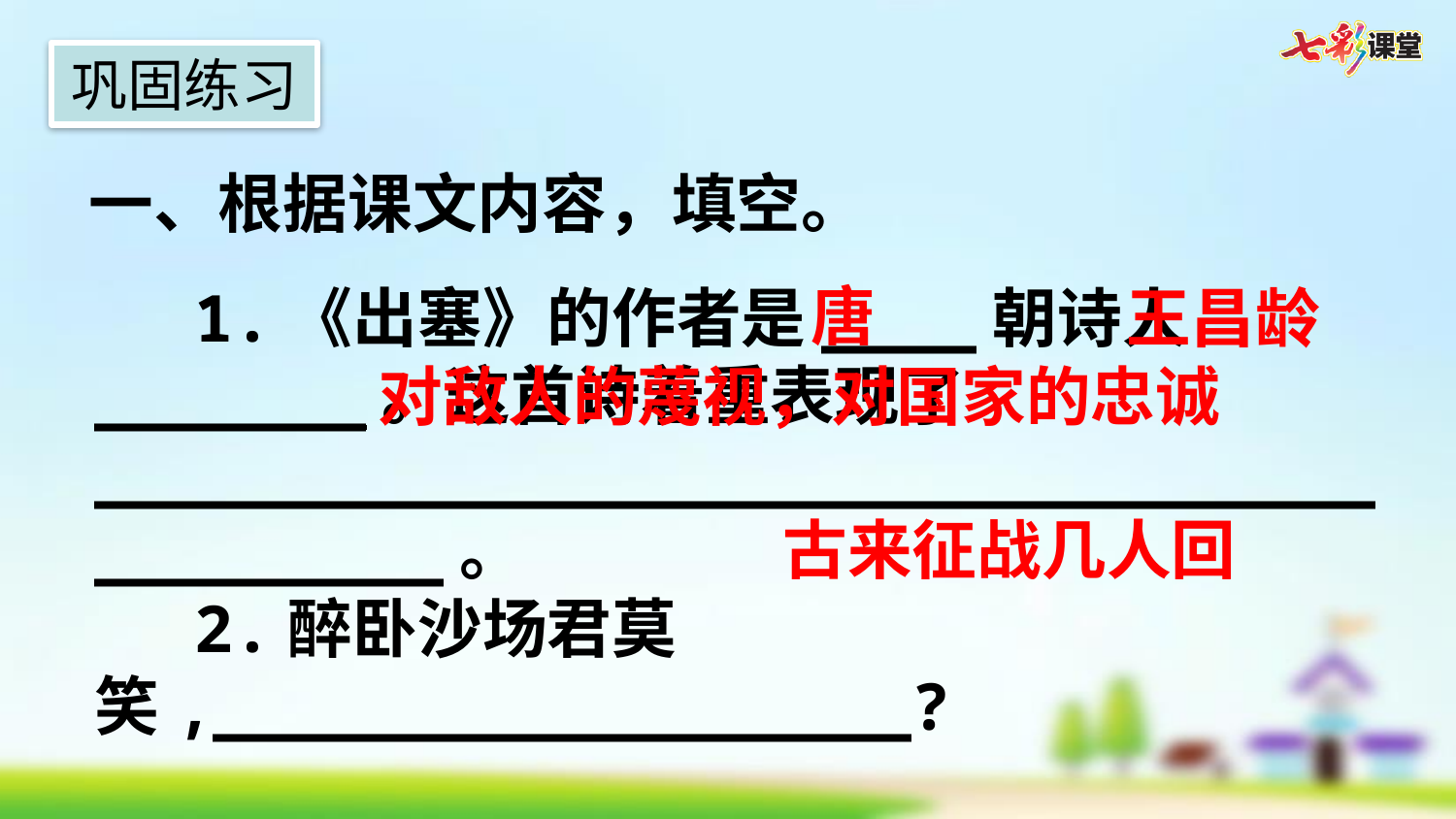

巩固练习
一、根据课文内容，填空。
唐
1.《出塞》的作者是____朝诗人_______。这首诗着重表现了__________________________________________。
2.醉卧沙场君莫笑,__________________?

王昌龄
                 对敌人的蔑视，对国家的忠诚
古来征战几人回